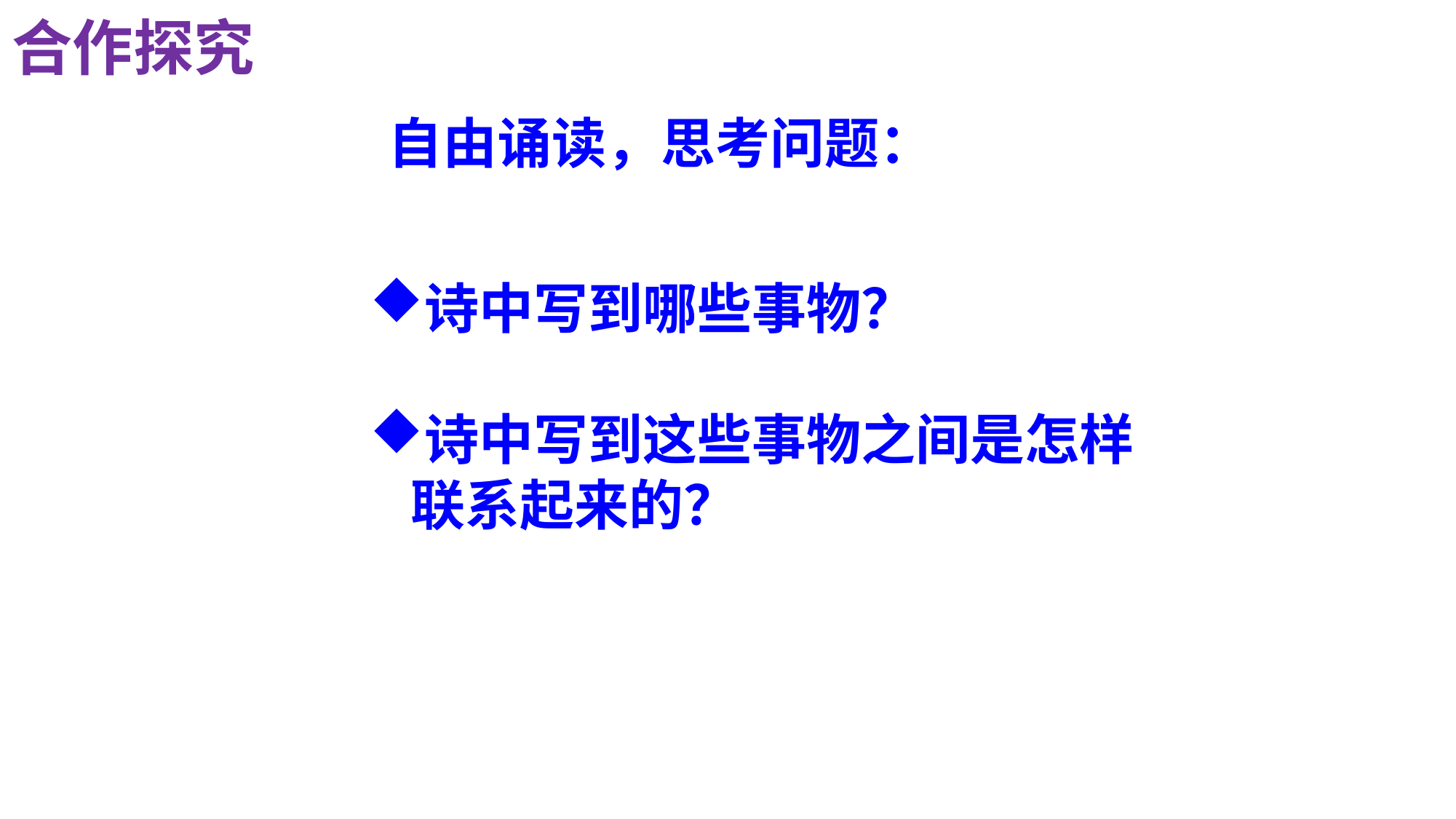

合作探究
自由诵读，思考问题：

诗中写到哪些事物？

诗中写到这些事物之间是怎样联系起来的？